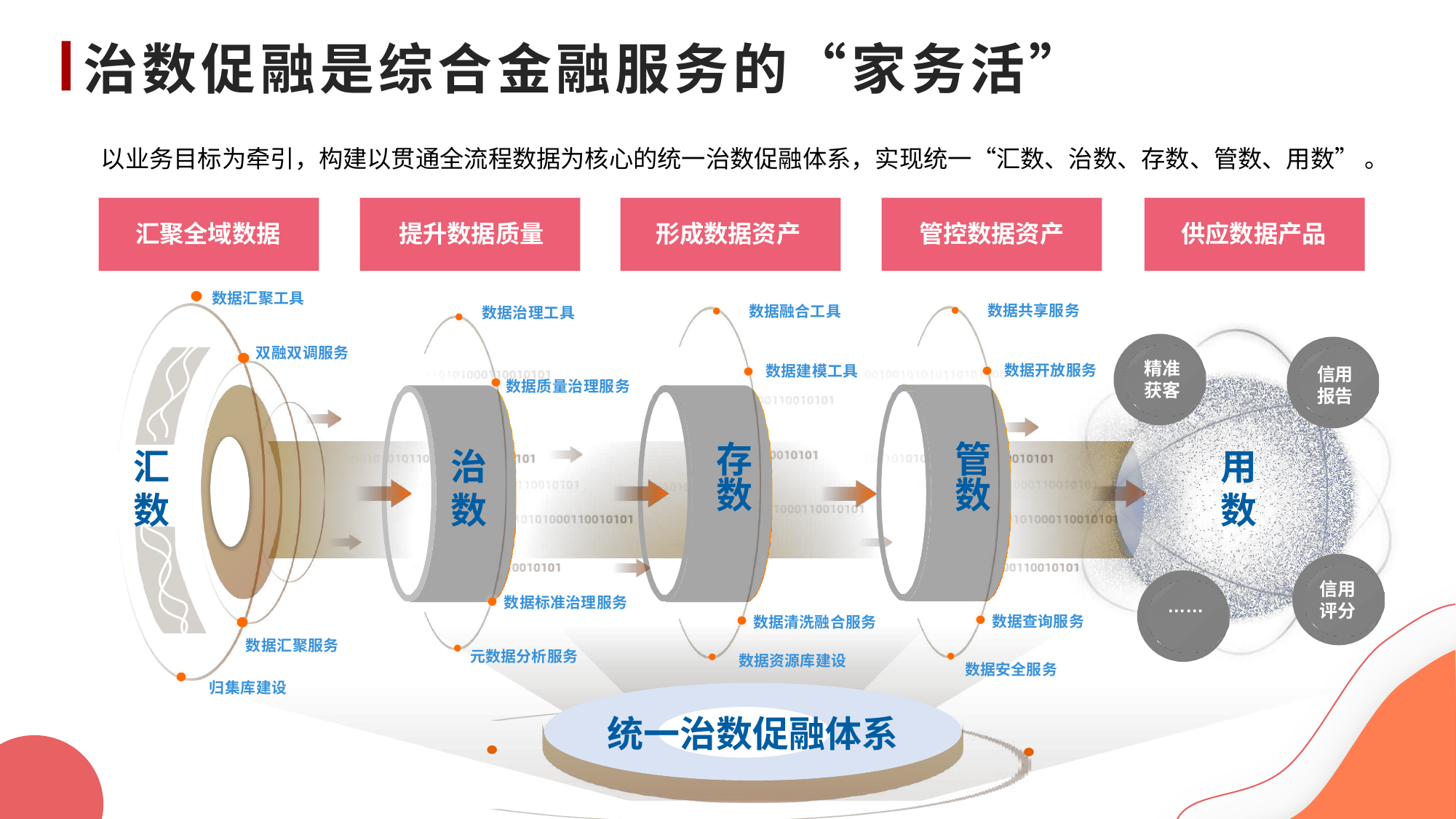

# 治数促融是综合金融服务的“家务活”
以业务目标为牵引，构建以贯通全流程数据为核心的统一治数促融体系，实现统一“汇数、治数、存数、管数、用数” 。

汇聚全域数据
提升数据质量
形成数据资产
管控数据资产
供应数据产品

数据汇聚工具
数据共享服务
数据融合工具

数据治理工具

数据共享
精准
获客

信用
报告

双融双调服务

数据开放服务
数据建模工具

数据质量治理服务

汇数
治
数
存
数
管
数
用
数

信用
评分

……

数据标准治理服务

数据查询服务

数据清洗融合服务

数据汇聚服务

元数据分析服务

数据资源库建设
数据安全服务

归集库建设

统一治数促融体系